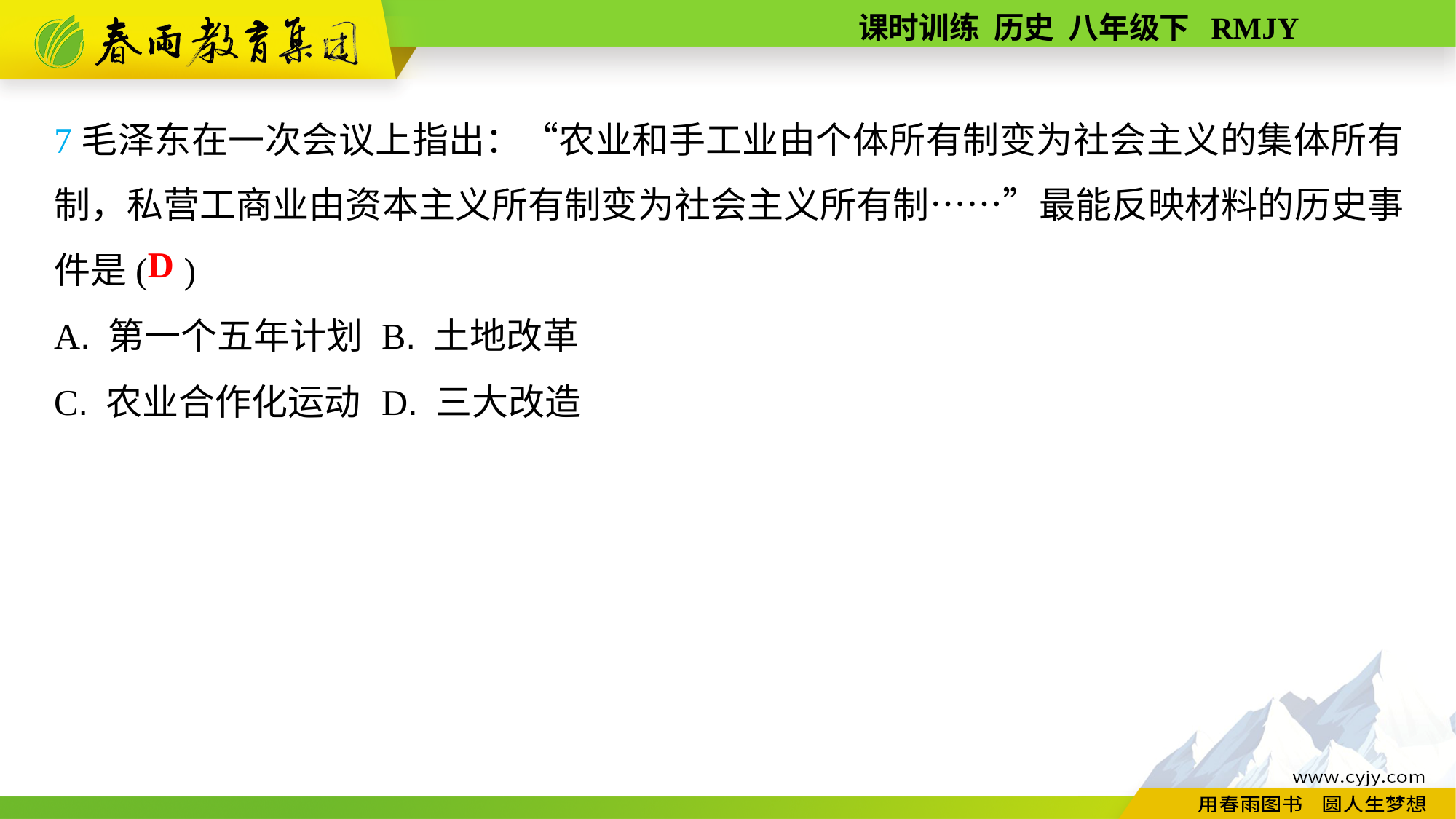

7毛泽东在一次会议上指出：“农业和手工业由个体所有制变为社会主义的集体所有制，私营工商业由资本主义所有制变为社会主义所有制……”最能反映材料的历史事件是(    )
A. 第一个五年计划	B. 土地改革
C. 农业合作化运动	D. 三大改造
D